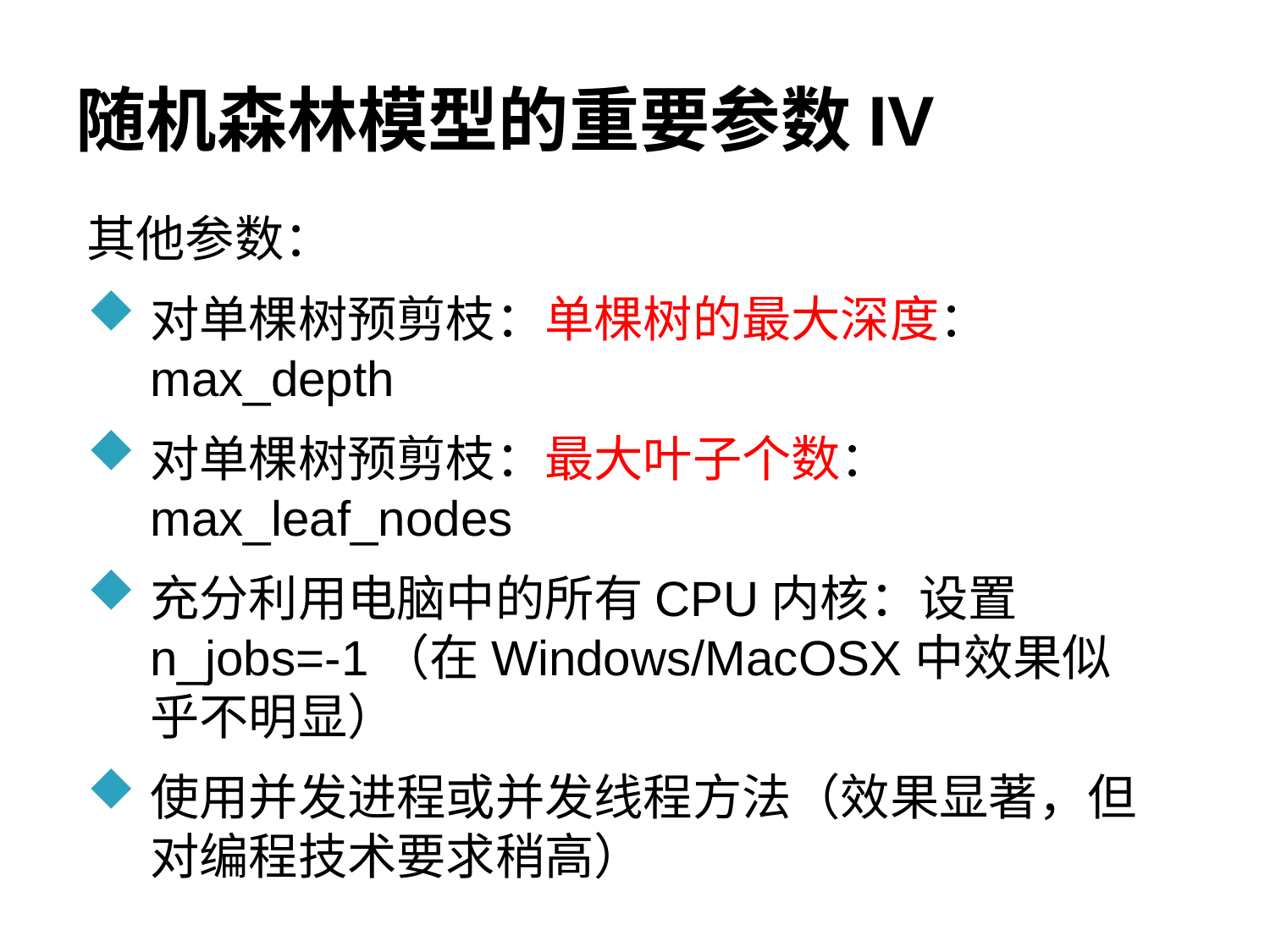

# 随机森林模型的重要参数IV
其他参数：
对单棵树预剪枝：单棵树的最大深度：max_depth
对单棵树预剪枝：最大叶子个数：max_leaf_nodes
充分利用电脑中的所有CPU内核：设置n_jobs=-1（在Windows/MacOSX中效果似乎不明显）
使用并发进程或并发线程方法（效果显著，但对编程技术要求稍高）